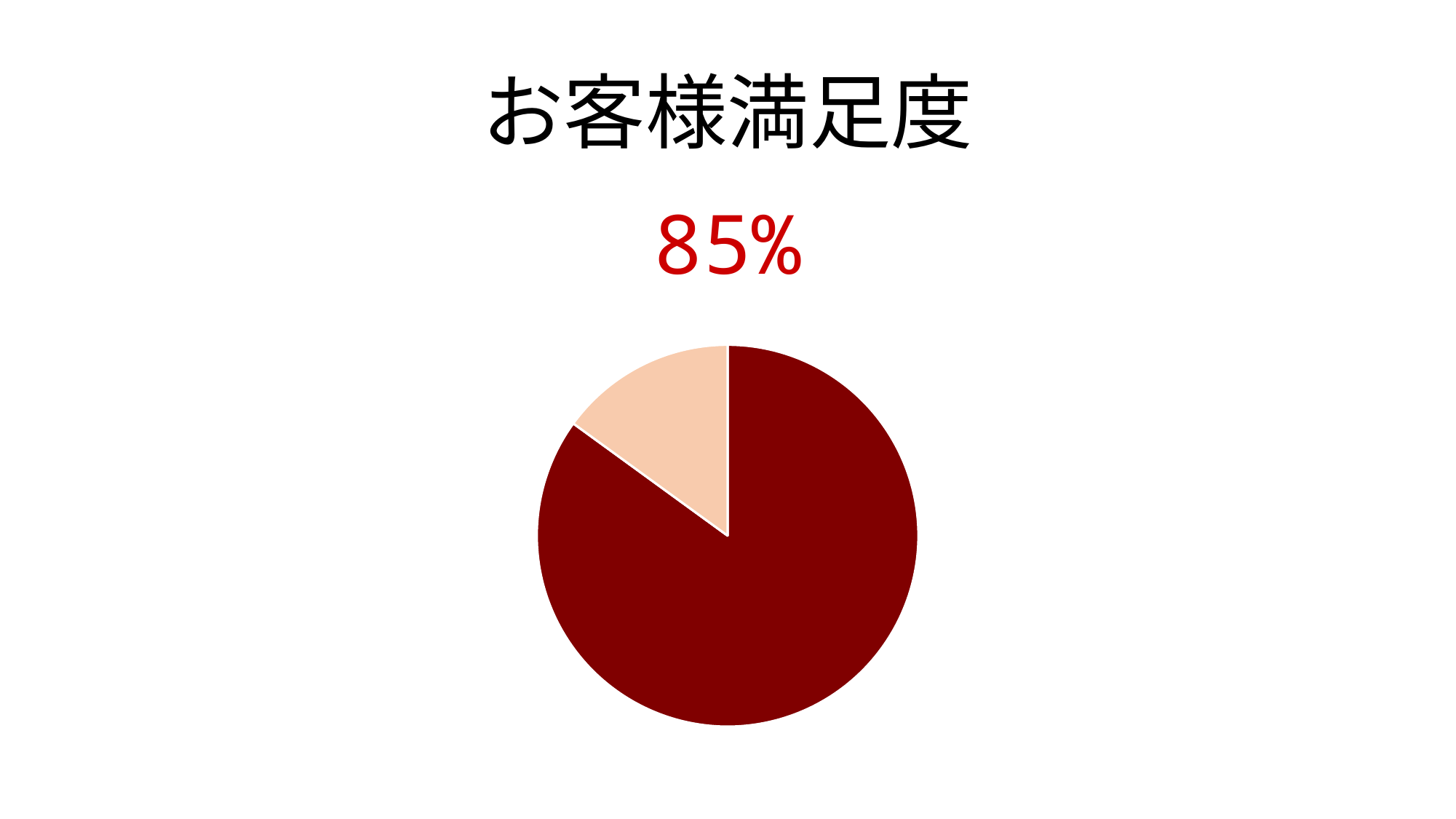

お客様満足度
85%

### Chart

| Category | 列1 |
|---|---|
| 満足 | 85.0 |
| 不満 | 15.0 |